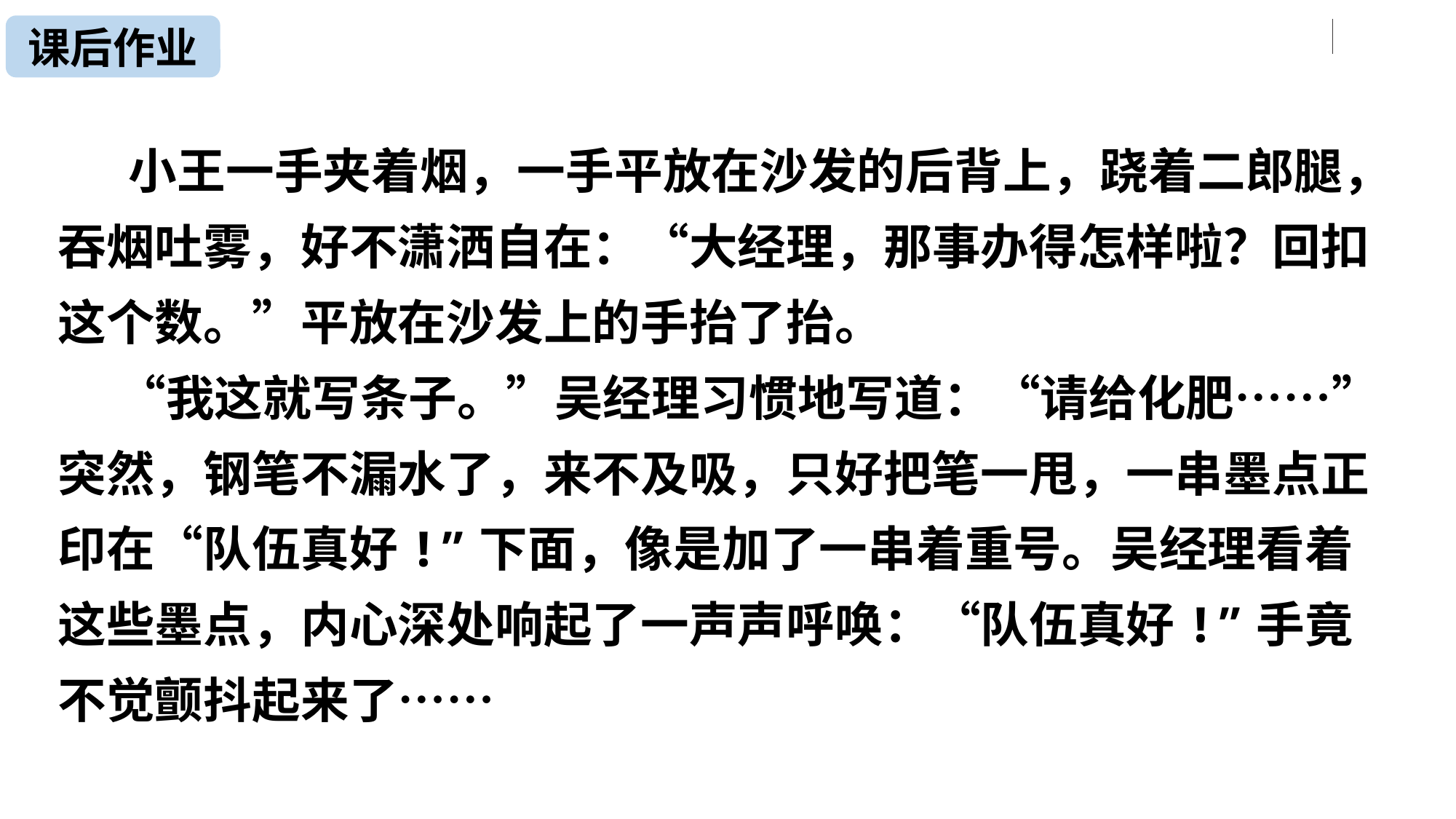

课后作业
　  小王一手夹着烟，一手平放在沙发的后背上，跷着二郎腿，吞烟吐雾，好不潇洒自在：“大经理，那事办得怎样啦？回扣这个数。”平放在沙发上的手抬了抬。
　 “我这就写条子。”吴经理习惯地写道：“请给化肥……”突然，钢笔不漏水了，来不及吸，只好把笔一甩，一串墨点正印在“队伍真好!”下面，像是加了一串着重号。吴经理看着这些墨点，内心深处响起了一声声呼唤：“队伍真好!”手竟不觉颤抖起来了……